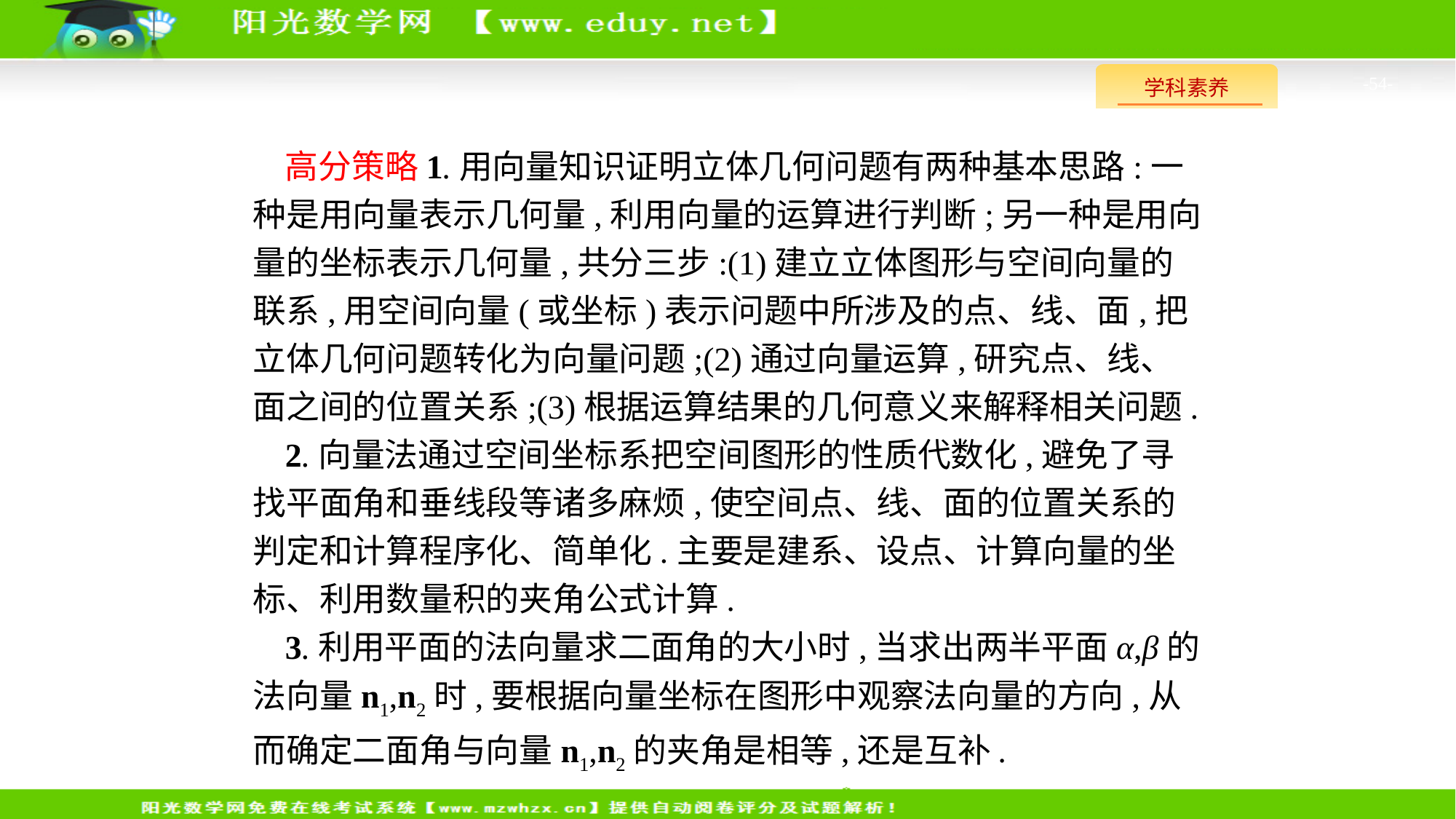

-54-
高分策略1.用向量知识证明立体几何问题有两种基本思路:一种是用向量表示几何量,利用向量的运算进行判断;另一种是用向量的坐标表示几何量,共分三步:(1)建立立体图形与空间向量的联系,用空间向量(或坐标)表示问题中所涉及的点、线、面,把立体几何问题转化为向量问题;(2)通过向量运算,研究点、线、面之间的位置关系;(3)根据运算结果的几何意义来解释相关问题.
2.向量法通过空间坐标系把空间图形的性质代数化,避免了寻找平面角和垂线段等诸多麻烦,使空间点、线、面的位置关系的判定和计算程序化、简单化.主要是建系、设点、计算向量的坐标、利用数量积的夹角公式计算.
3.利用平面的法向量求二面角的大小时,当求出两半平面α,β的法向量n1,n2时,要根据向量坐标在图形中观察法向量的方向,从而确定二面角与向量n1,n2的夹角是相等,还是互补.